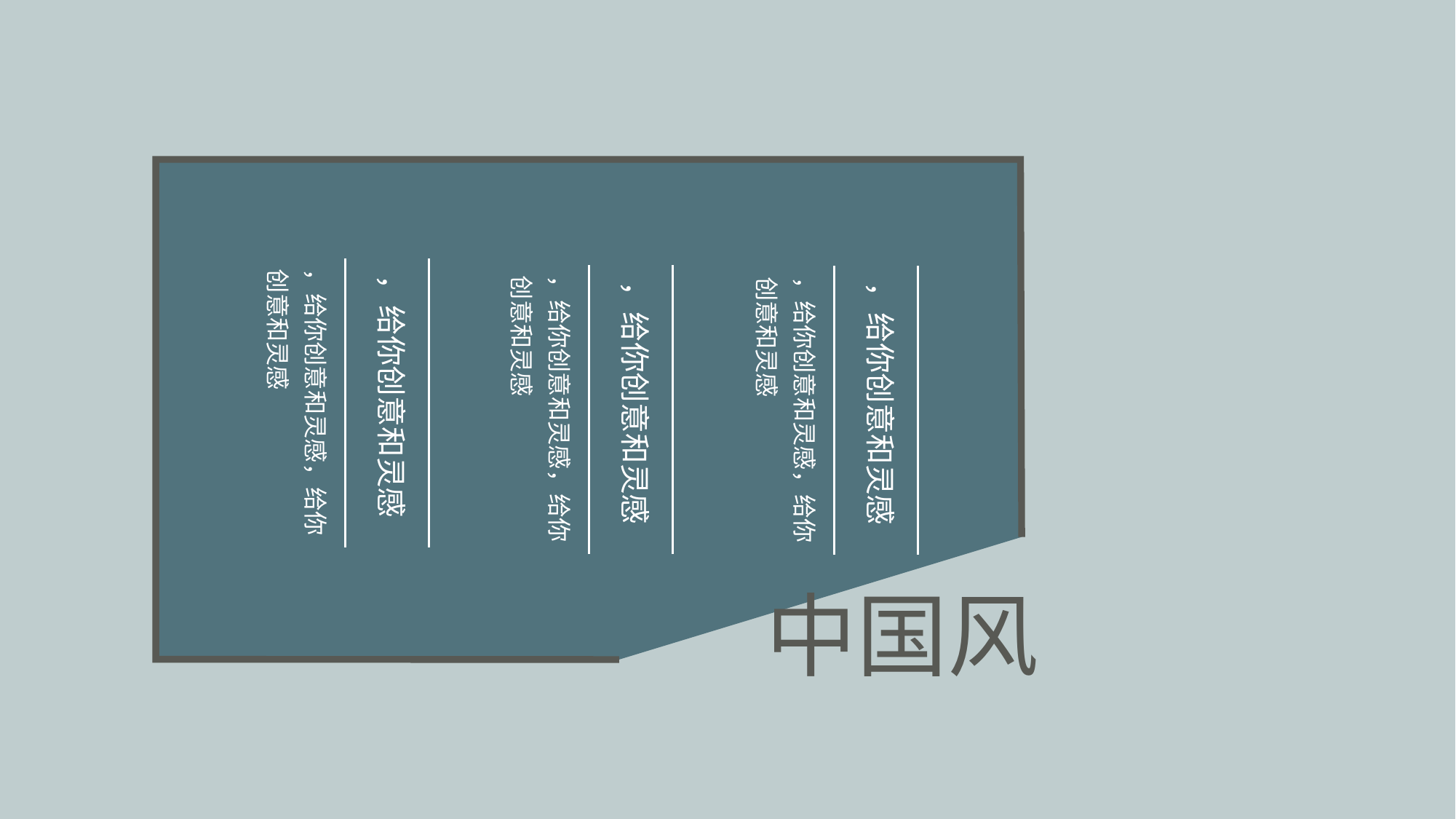

，给你创意和灵感
，给你创意和灵感
，给你创意和灵感
，给你创意和灵感，给你创意和灵感
，给你创意和灵感，给你创意和灵感
，给你创意和灵感，给你创意和灵感
中国风